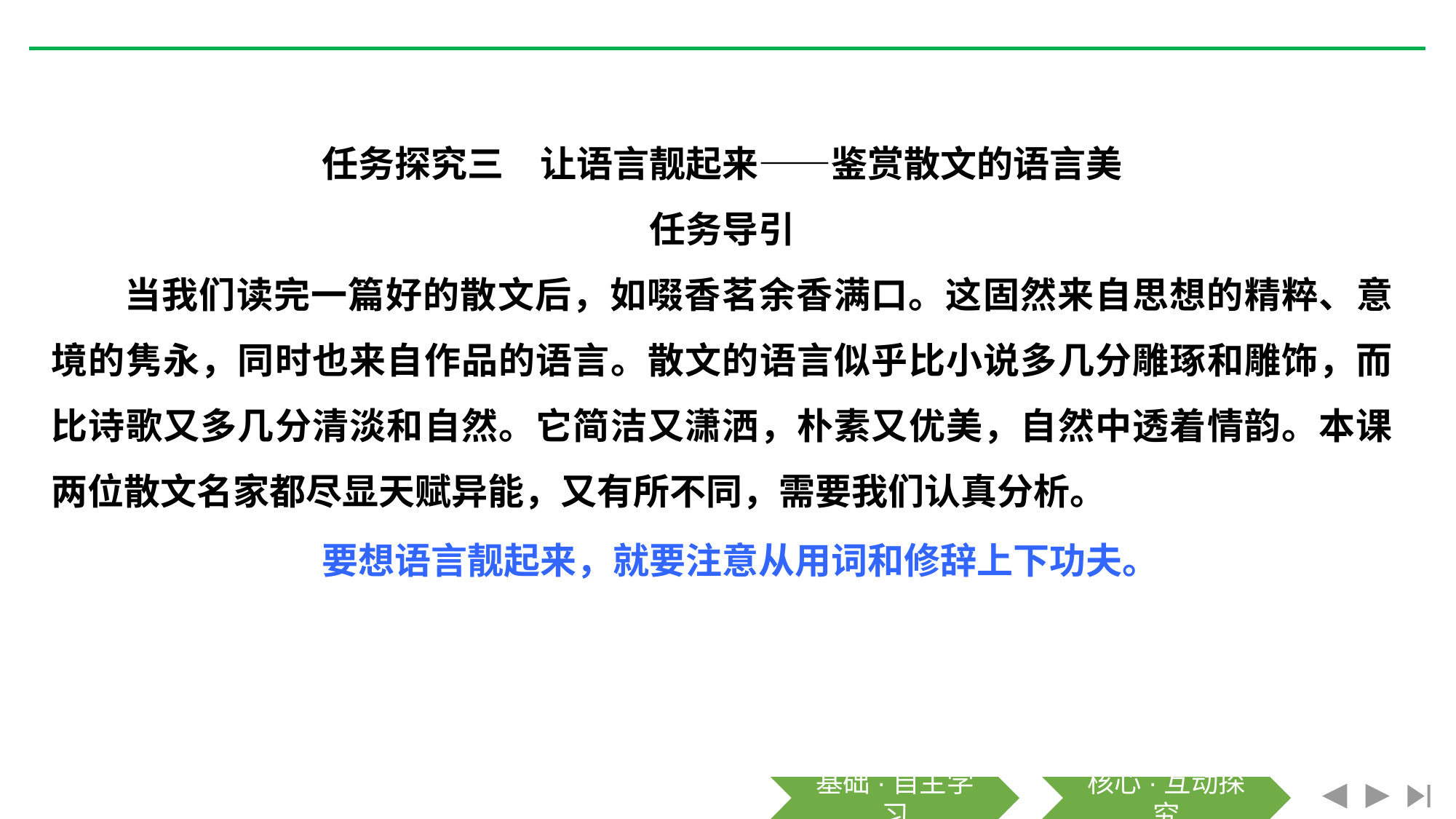

任务探究三　让语言靓起来——鉴赏散文的语言美
任务导引
当我们读完一篇好的散文后，如啜香茗余香满口。这固然来自思想的精粹、意境的隽永，同时也来自作品的语言。散文的语言似乎比小说多几分雕琢和雕饰，而比诗歌又多几分清淡和自然。它简洁又潇洒，朴素又优美，自然中透着情韵。本课两位散文名家都尽显天赋异能，又有所不同，需要我们认真分析。
要想语言靓起来，就要注意从用词和修辞上下功夫。